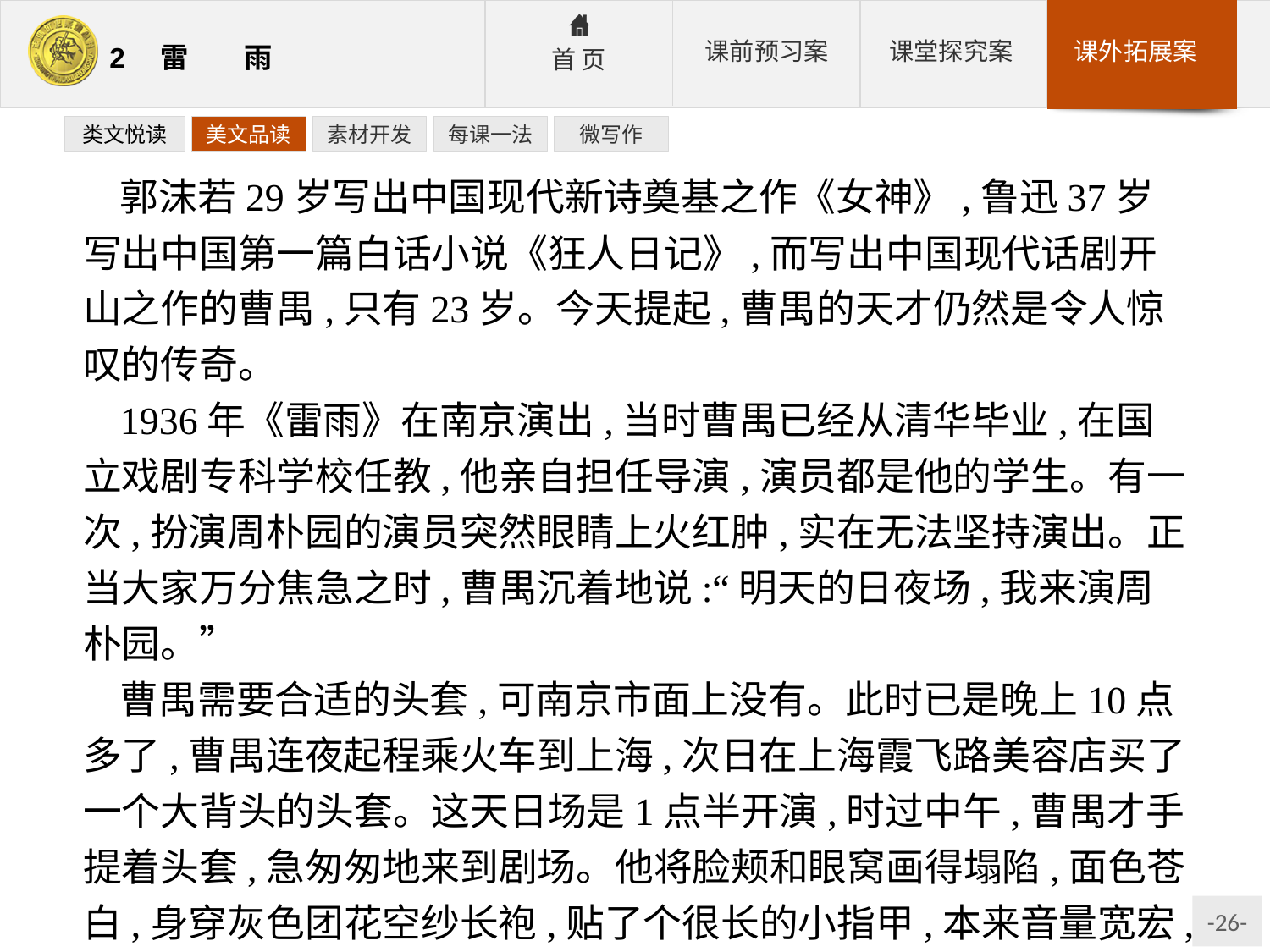

类文悦读
美文品读
素材开发
每课一法
微写作
郭沫若29岁写出中国现代新诗奠基之作《女神》,鲁迅37岁写出中国第一篇白话小说《狂人日记》,而写出中国现代话剧开山之作的曹禺,只有23岁。今天提起,曹禺的天才仍然是令人惊叹的传奇。
1936年《雷雨》在南京演出,当时曹禺已经从清华毕业,在国立戏剧专科学校任教,他亲自担任导演,演员都是他的学生。有一次,扮演周朴园的演员突然眼睛上火红肿,实在无法坚持演出。正当大家万分焦急之时,曹禺沉着地说:“明天的日夜场,我来演周朴园。”
曹禺需要合适的头套,可南京市面上没有。此时已是晚上10点多了,曹禺连夜起程乘火车到上海,次日在上海霞飞路美容店买了一个大背头的头套。这天日场是1点半开演,时过中午,曹禺才手提着头套,急匆匆地来到剧场。他将脸颊和眼窝画得塌陷,面色苍白,身穿灰色团花空纱长袍,贴了个很长的小指甲,本来音量宽宏,又特意压低嗓门,带有几分苍老地念着台词:“我听人说你现在做了一件很对不起自己的事情……”